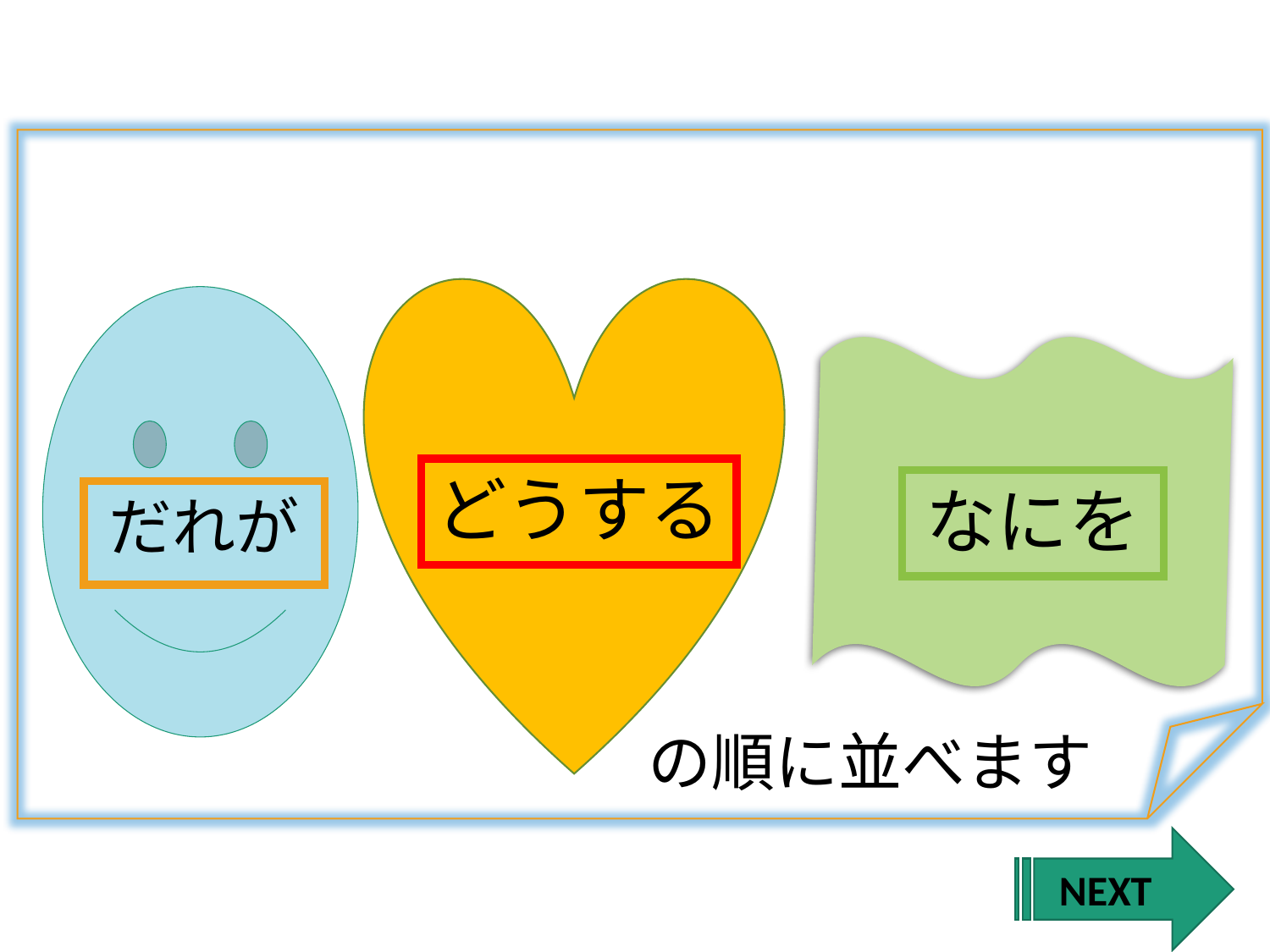

|  |  |  |  |  |  |  |  |  |  |  |  |  |  |  |
| --- | --- | --- | --- | --- | --- | --- | --- | --- | --- | --- | --- | --- | --- | --- |
|  |  |  |  |  |  |  |  |  |  |  |  |  |  |  |
|  |  |  |  |  |  |  |  |  |  |  |  |  |  |  |
|  |  |  |  |  |  |  |  |  |  |  |  |  |  |  |
|  |  |  |  |  |  |  |  |  |  |  |  |  |  |  |
|  |  |  |  |  |  |  |  |  |  |  |  |  |  |  |
|  |  |  |  |  |  |  |  |  |  |  |  |  |  |  |
|  |  |  |  |  |  |  |  |  |  |  |  |  |  |  |
|  |  |  |  |  |  |  |  |  |  |  |  |  |  |  |
|  |  |  |  |  |  |  |  |  |  |  |  |  |  |  |
|  |  |  |  |  |  |  |  |  |  |  |  |  |  |  |
|  |  |  |  |  |  |  |  |  |  |  |  |  |  |  |
|  |  |  |  |  |  |  |  |  |  |  |  |  |  |  |
|  |  |  |  |  |  |  |  |  |  |  |  |  |  |  |
|  |  |  |  |  |  |  |  |  |  |  |  |  |  |  |
|  |  |  |  |  |  |  |  |  |  |  |  |  |  |  |
|  |  |  |  |  |  |  |  |  |  |  |  |  |  |  |
|  |  |  |  |  |  |  |  |  |  |  |  |  |  |  |
|  |  |  |  |  |  |  |  |  |  |  |  |  |  |  |
|  |  |  |  |  |  |  |  |  |  |  |  |  |  |  |
|  |  |  |  |  |  |  |  |  |  |  |  |  |  |  |
|  |  |  |  |  |  |  |  |  |  |  |  |  |  |  |
|  |  |  |  |  |  |  |  |  |  |  |  |  |  |  |
|  |  |  |  |  |  |  |  |  |  |  |  |  |  |  |
|  |  |  |  |  |  |  |  |  |  |  |  |  |  |  |
|  |  |  |  |  |  |  |  |  |  |  |  |  |  |  |
|  |  |  |  |  |  |  |  |  |  |  |  |  |  |  |
|  |  |  |  |  |  |  |  |  |  |  |  |  |  |  |
|  |  |  |  |  |  |  |  |  |  |  |  |  |  |  |
|  |  |  |  |  |  |  |  |  |  |  |  |  |  |  |
|  |  |  |  |  |  |  |  |  |  |  |  |  |  |  |
|  |  |  |  |  |  |  |  |  |  |  |  |  |  |  |
|  |  |  |  |  |  |  |  |  |  |  |  |  |  |  |
|  |  |  |  |  |  |  |  |  |  |  |  |  |  |  |

どうする
なにを
だれが
の順に並べます

NEXT